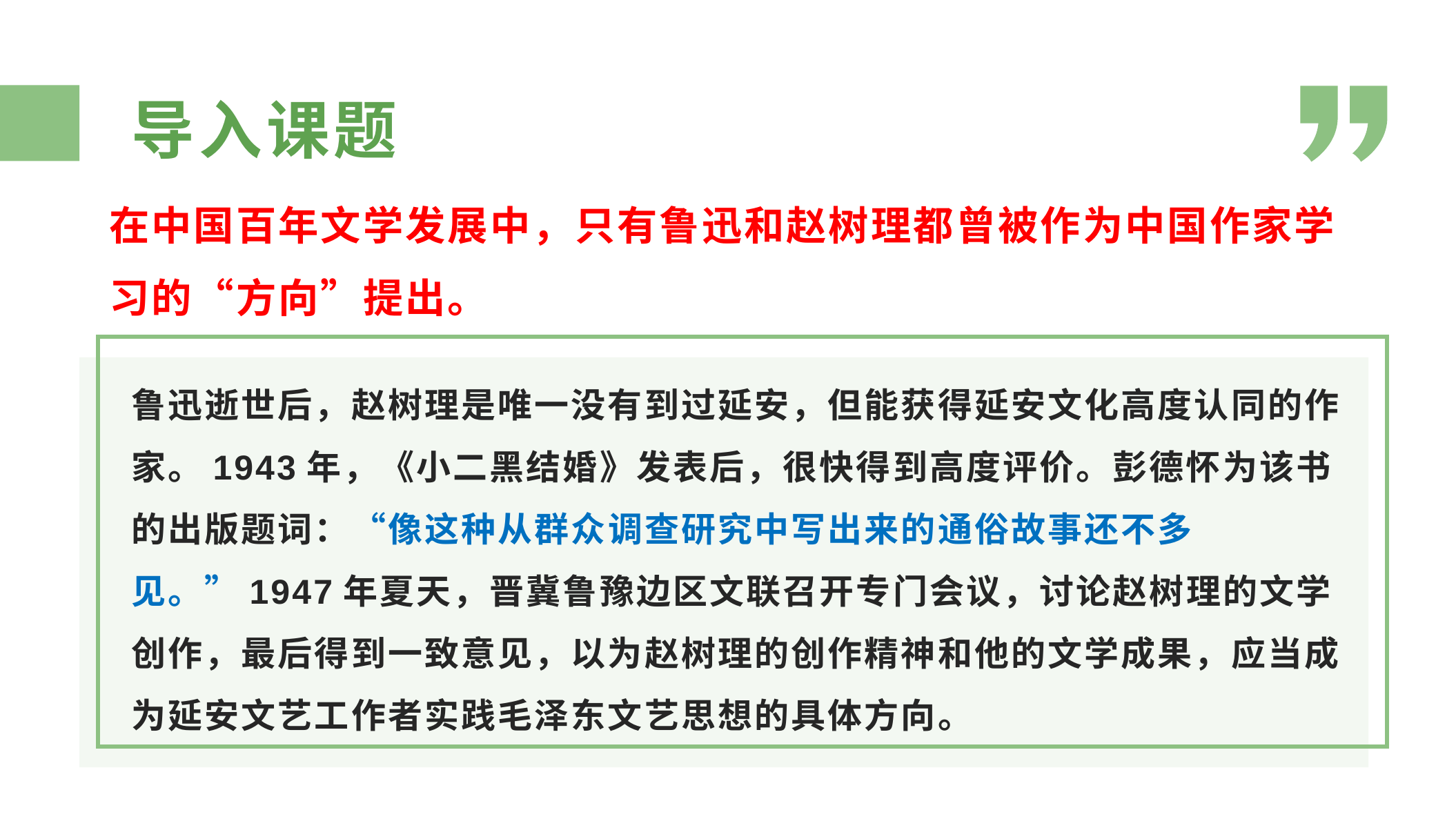

导入课题

在中国百年文学发展中，只有鲁迅和赵树理都曾被作为中国作家学习的“方向”提出。

鲁迅逝世后，赵树理是唯一没有到过延安，但能获得延安文化高度认同的作家。1943年，《小二黑结婚》发表后，很快得到高度评价。彭德怀为该书的出版题词：“像这种从群众调查研究中写出来的通俗故事还不多见。”1947年夏天，晋冀鲁豫边区文联召开专门会议，讨论赵树理的文学创作，最后得到一致意见，以为赵树理的创作精神和他的文学成果，应当成为延安文艺工作者实践毛泽东文艺思想的具体方向。